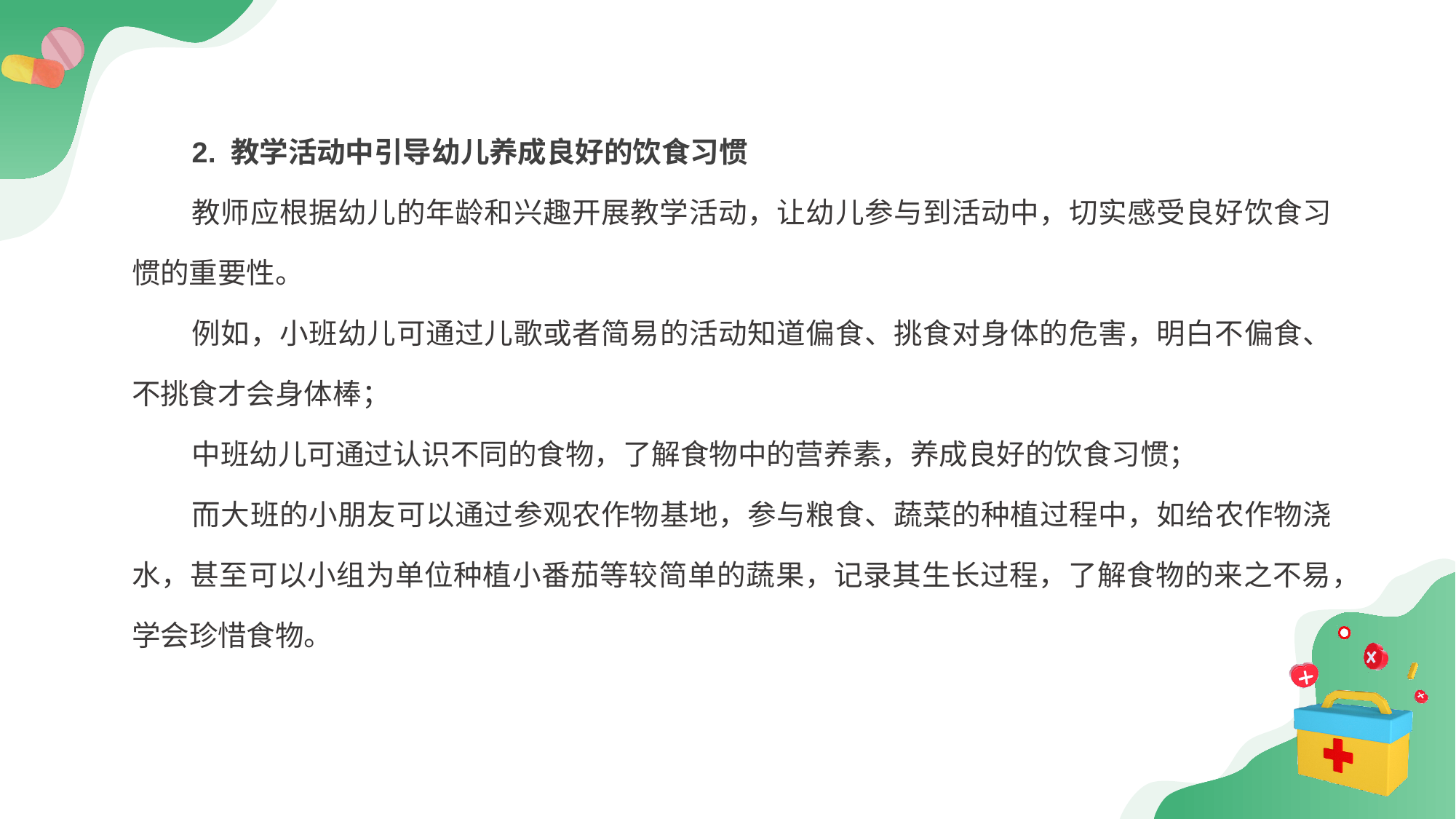

2. 教学活动中引导幼儿养成良好的饮食习惯
教师应根据幼儿的年龄和兴趣开展教学活动，让幼儿参与到活动中，切实感受良好饮食习惯的重要性。
例如，小班幼儿可通过儿歌或者简易的活动知道偏食、挑食对身体的危害，明白不偏食、不挑食才会身体棒；
中班幼儿可通过认识不同的食物，了解食物中的营养素，养成良好的饮食习惯；
而大班的小朋友可以通过参观农作物基地，参与粮食、蔬菜的种植过程中，如给农作物浇水，甚至可以小组为单位种植小番茄等较简单的蔬果，记录其生长过程，了解食物的来之不易，学会珍惜食物。